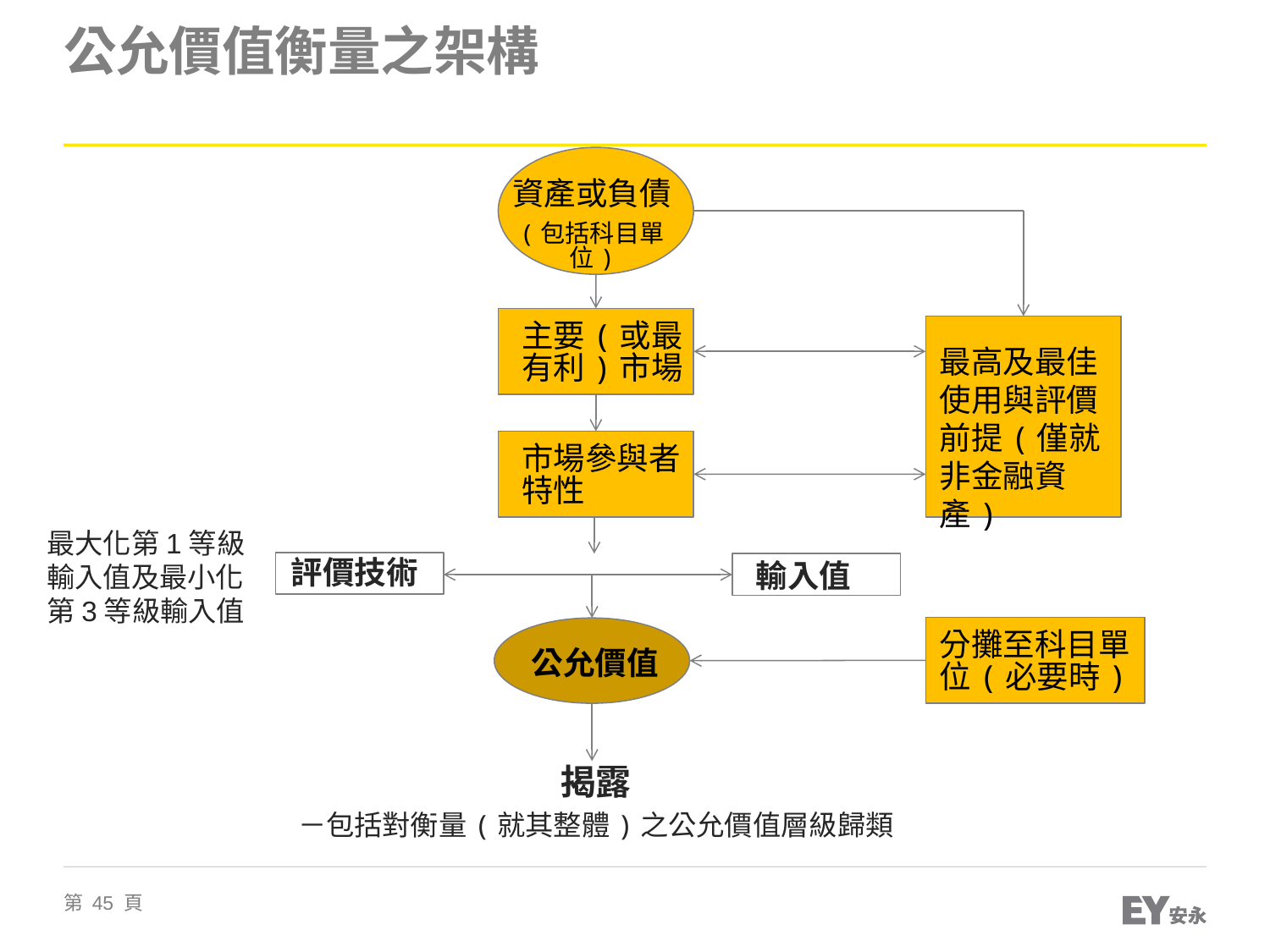

# 公允價值衡量之架構

資產或負債
(包括科目單位)

主要(或最有利)市場
最高及最佳使用與評價前提(僅就非金融資產)

市場參與者特性
最大化第1等級輸入值及最小化第3等級輸入值

評價技術

輸入值

分攤至科目單位(必要時)
公允價值
揭露
－包括對衡量(就其整體)之公允價值層級歸類